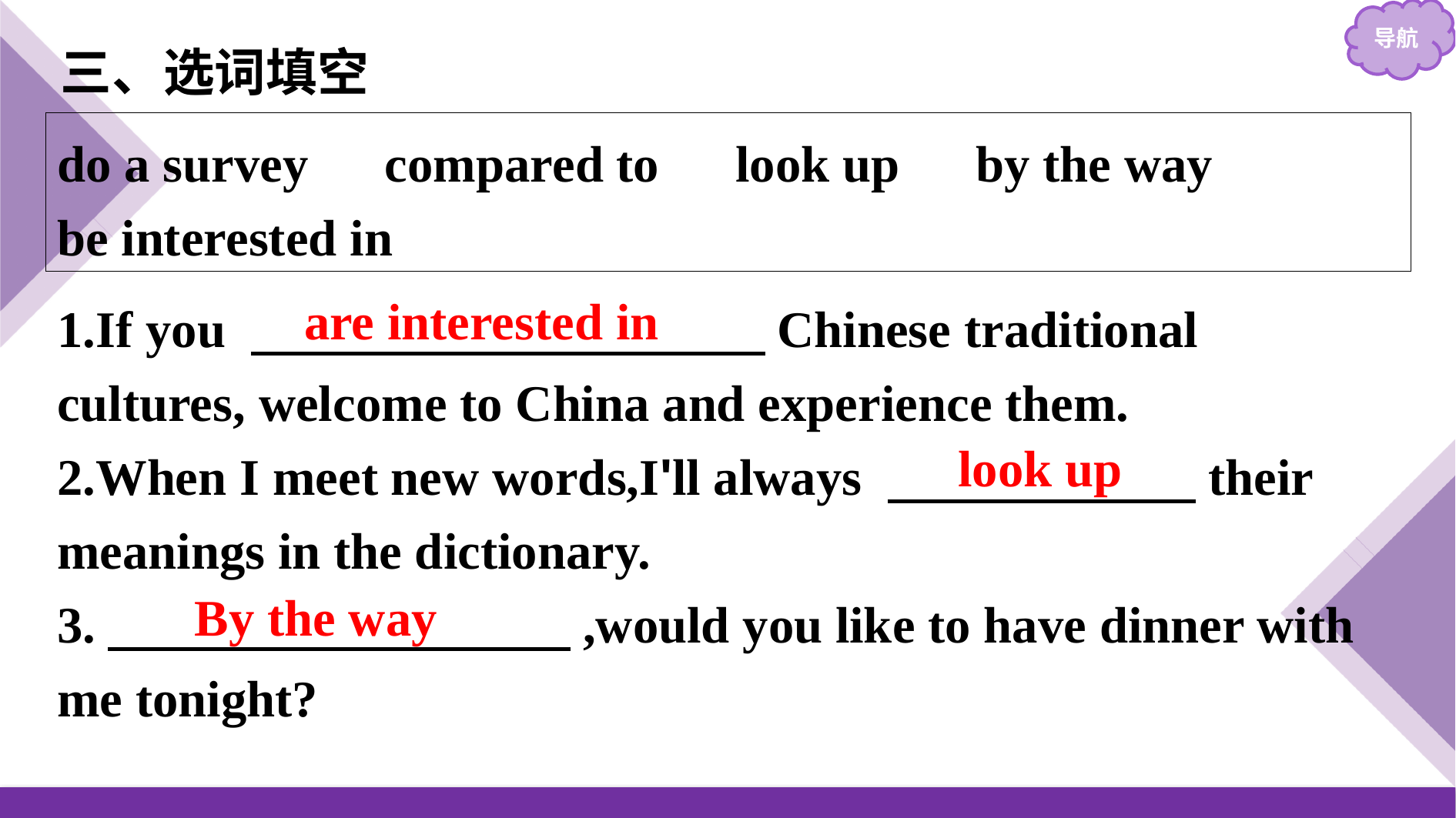

三、选词填空
do a survey　compared to　look up　by the way
be interested in
1.If you 　　　　　　　　　　Chinese traditional cultures, welcome to China and experience them.
2.When I meet new words,I'll always 　　　　　　their meanings in the dictionary.
3.　　　　　　　　　,would you like to have dinner with me tonight?
are interested in
look up
By the way